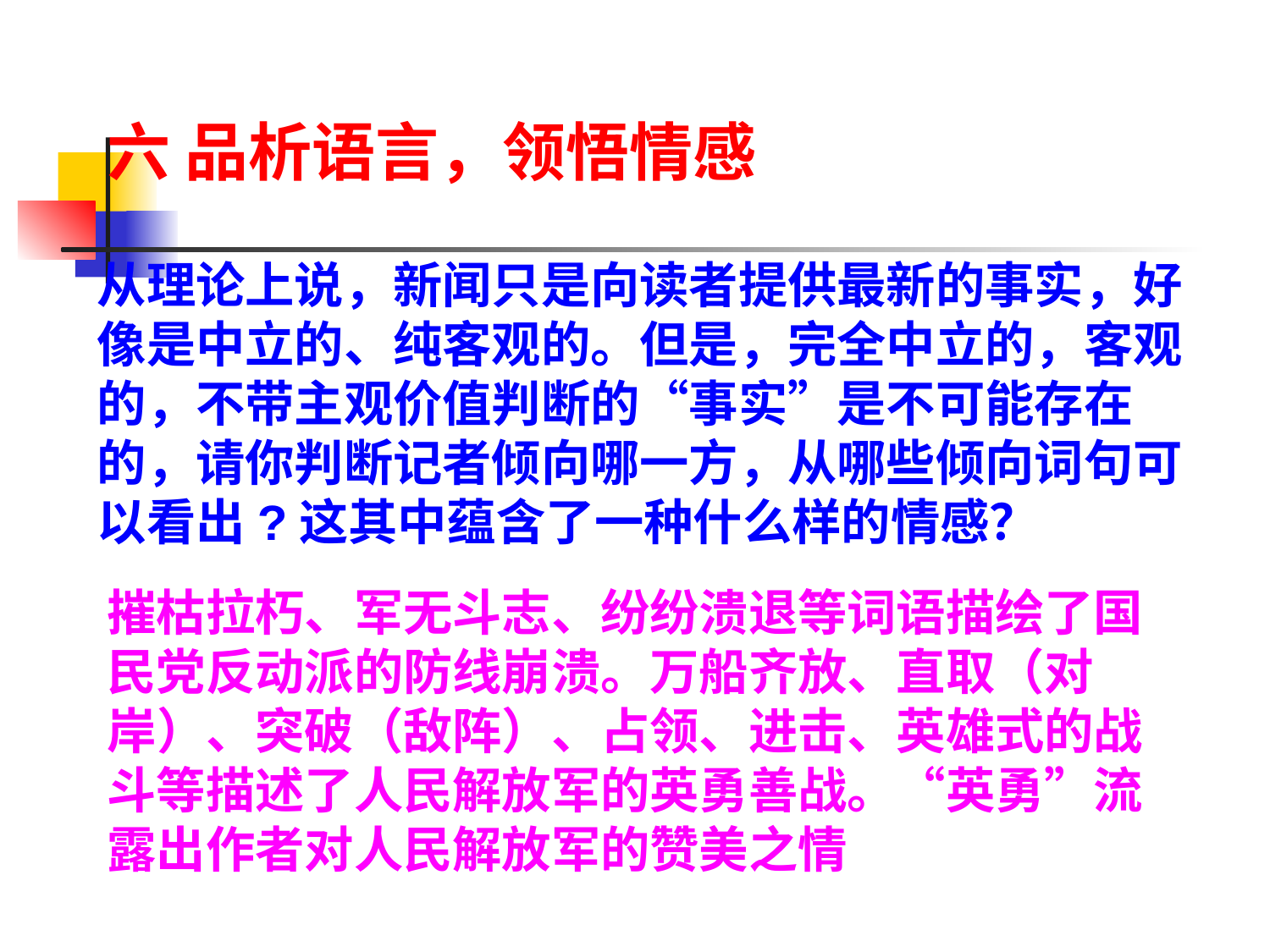

六 品析语言，领悟情感
从理论上说，新闻只是向读者提供最新的事实，好像是中立的、纯客观的。但是，完全中立的，客观的，不带主观价值判断的“事实”是不可能存在的，请你判断记者倾向哪一方，从哪些倾向词句可以看出?这其中蕴含了一种什么样的情感？
摧枯拉朽、军无斗志、纷纷溃退等词语描绘了国民党反动派的防线崩溃。万船齐放、直取（对岸）、突破（敌阵）、占领、进击、英雄式的战斗等描述了人民解放军的英勇善战。“英勇”流露出作者对人民解放军的赞美之情